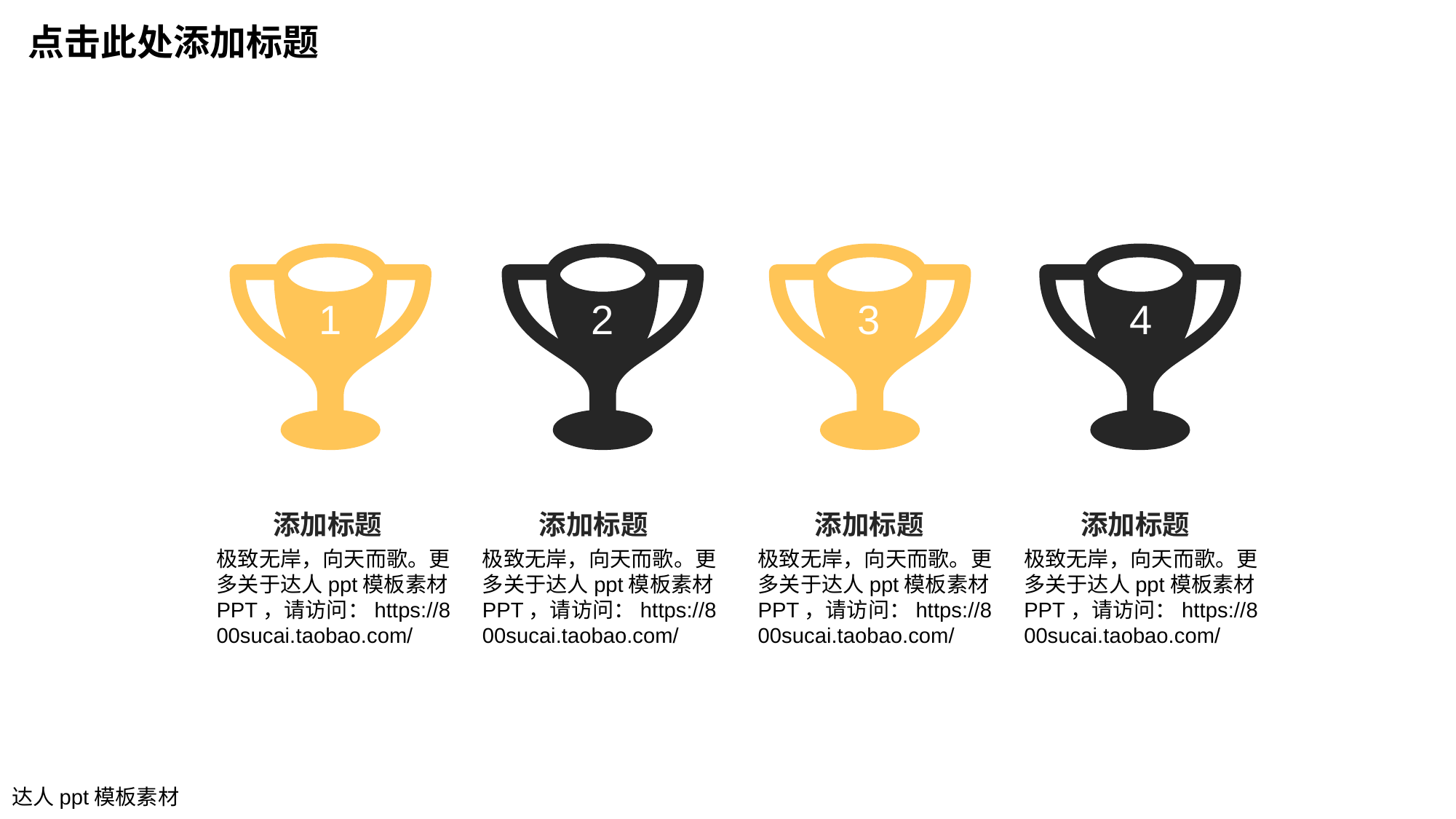

点击此处添加标题

1
2
3
4
添加标题
极致无岸，向天而歌。更多关于达人ppt模板素材 PPT，请访问：https://800sucai.taobao.com/
添加标题
极致无岸，向天而歌。更多关于达人ppt模板素材 PPT，请访问：https://800sucai.taobao.com/
添加标题
极致无岸，向天而歌。更多关于达人ppt模板素材 PPT，请访问：https://800sucai.taobao.com/
添加标题
极致无岸，向天而歌。更多关于达人ppt模板素材 PPT，请访问：https://800sucai.taobao.com/
达人ppt模板素材